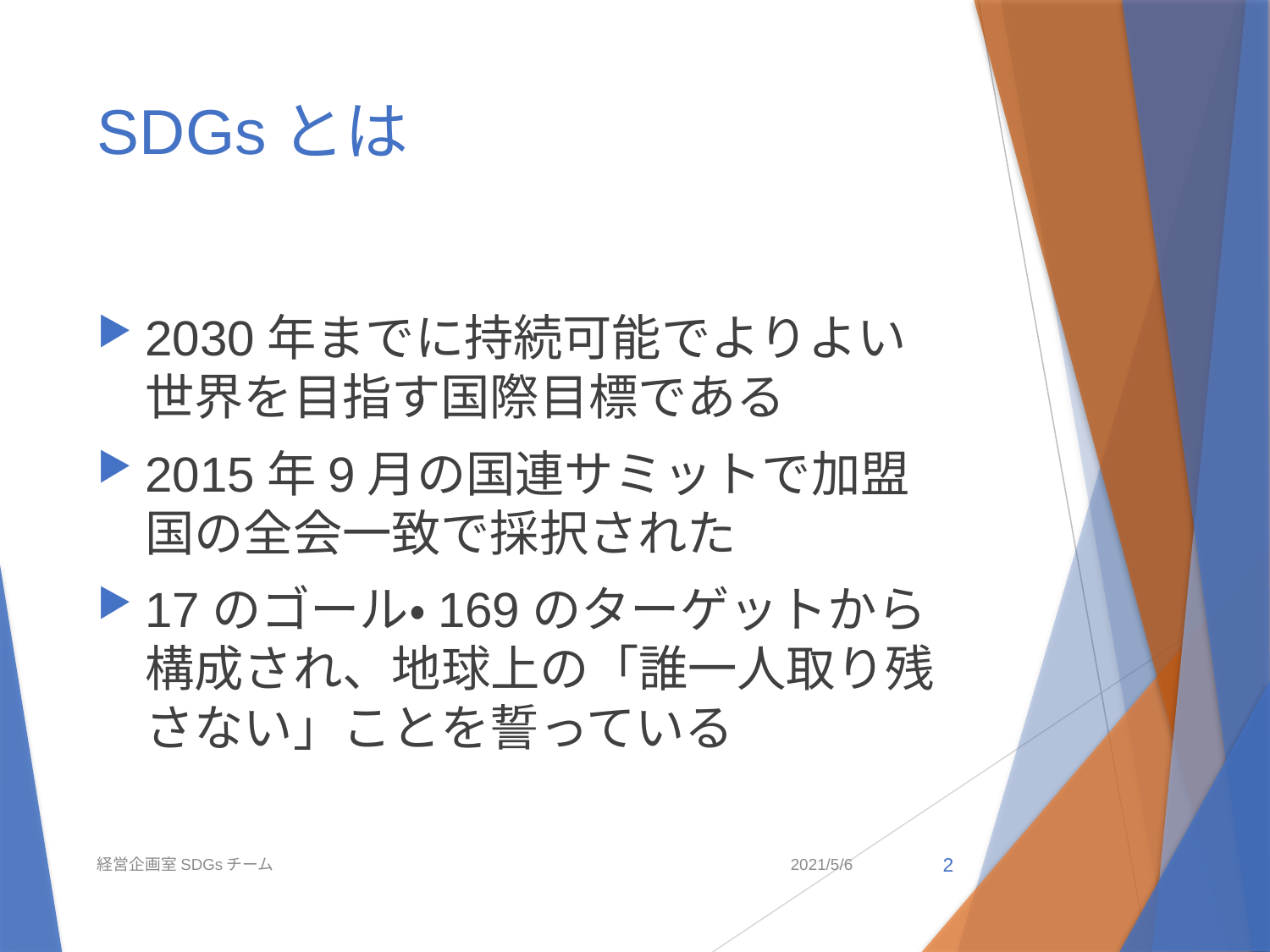

# SDGsとは
2030年までに持続可能でよりよい世界を目指す国際目標である
2015年9月の国連サミットで加盟国の全会一致で採択された
17のゴール・169のターゲットから構成され、地球上の「誰一人取り残さない」ことを誓っている
経営企画室SDGsチーム
2021/5/6
2